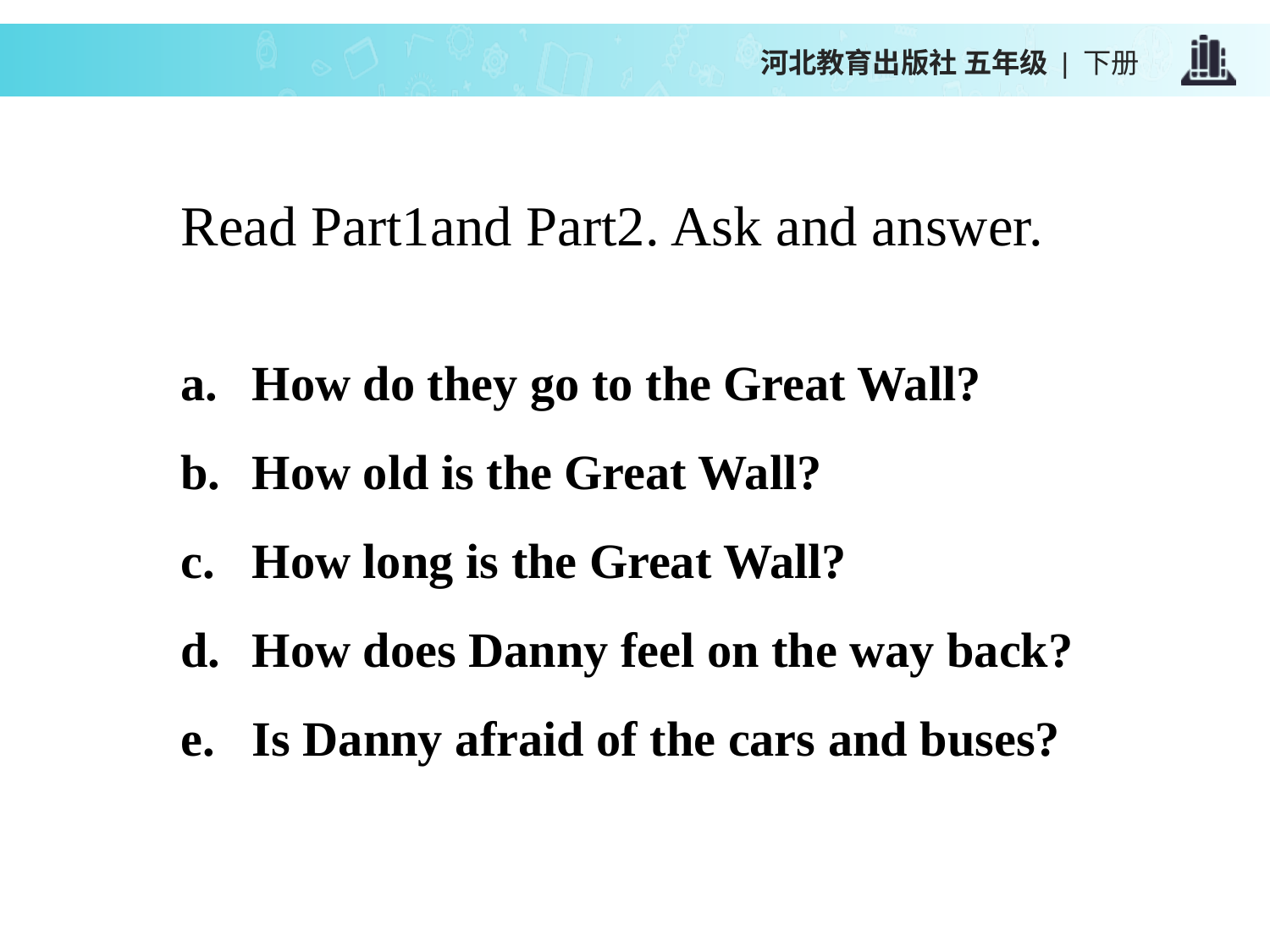

河北教育出版社 五年级 | 下册
Read Part1and Part2. Ask and answer.
How do they go to the Great Wall?
How old is the Great Wall?
How long is the Great Wall?
How does Danny feel on the way back?
Is Danny afraid of the cars and buses?